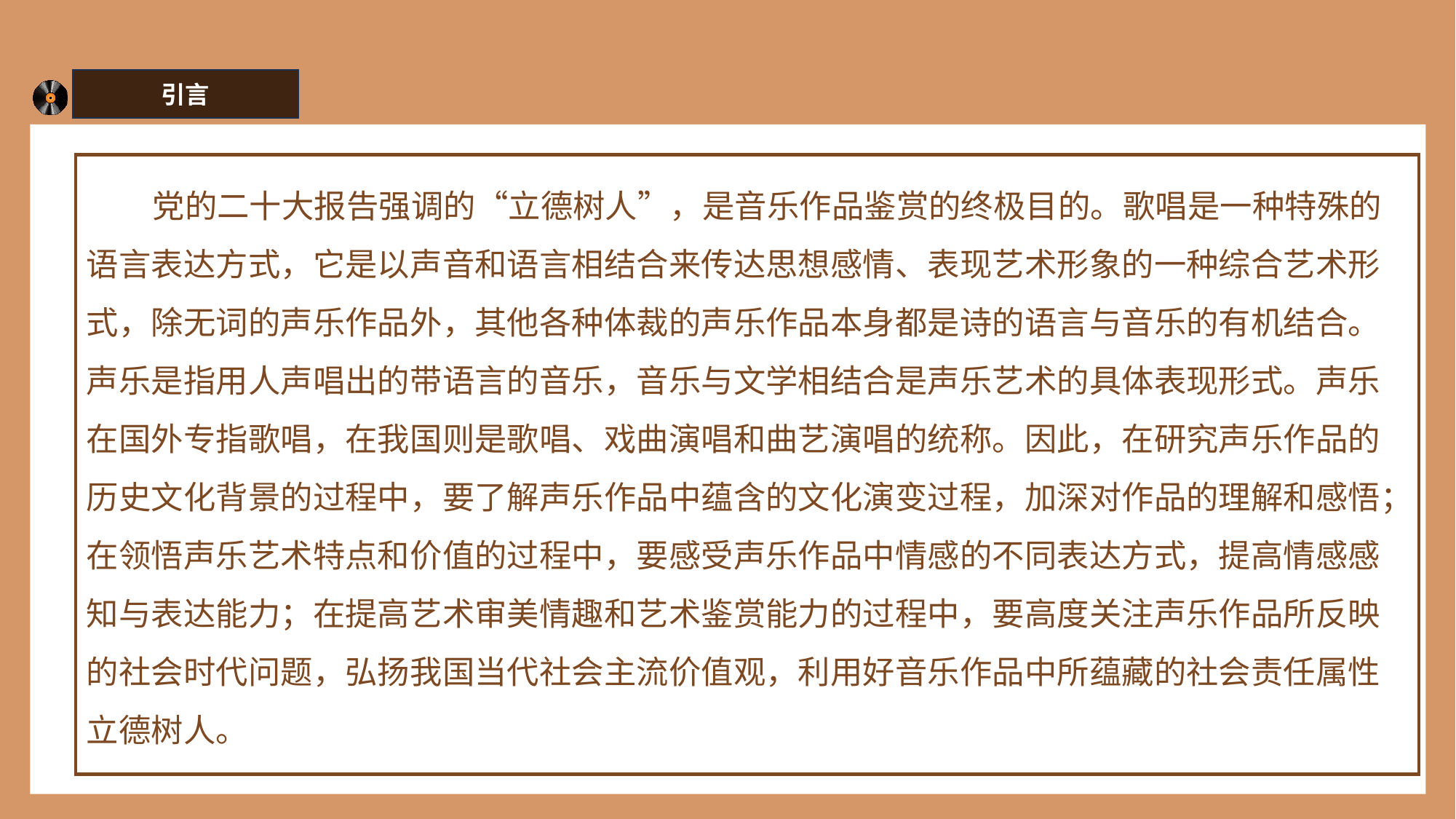

引言

        党的二十大报告强调的“立德树人”，是音乐作品鉴赏的终极目的。歌唱是一种特殊的语言表达方式，它是以声音和语言相结合来传达思想感情、表现艺术形象的一种综合艺术形式，除无词的声乐作品外，其他各种体裁的声乐作品本身都是诗的语言与音乐的有机结合。声乐是指用人声唱出的带语言的音乐，音乐与文学相结合是声乐艺术的具体表现形式。声乐在国外专指歌唱，在我国则是歌唱、戏曲演唱和曲艺演唱的统称。因此，在研究声乐作品的历史文化背景的过程中，要了解声乐作品中蕴含的文化演变过程，加深对作品的理解和感悟；在领悟声乐艺术特点和价值的过程中，要感受声乐作品中情感的不同表达方式，提高情感感知与表达能力；在提高艺术审美情趣和艺术鉴赏能力的过程中，要高度关注声乐作品所反映的社会时代问题，弘扬我国当代社会主流价值观，利用好音乐作品中所蕴藏的社会责任属性立德树人。